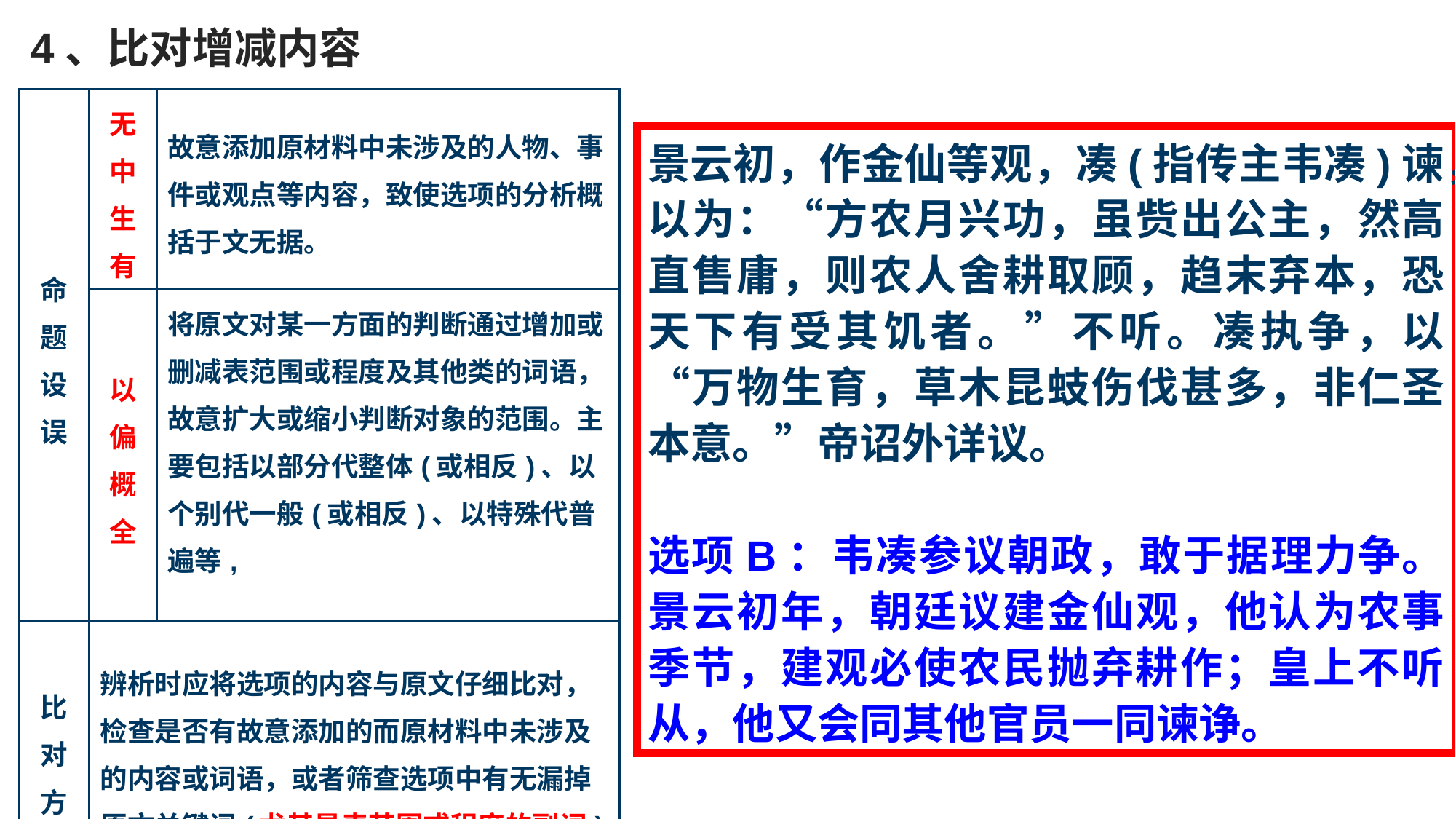

4、比对增减内容
| 命题 设误 | 无中生有 | 故意添加原材料中未涉及的人物、事件或观点等内容，致使选项的分析概括于文无据。 |
| --- | --- | --- |
|  | 以偏概全 | 将原文对某一方面的判断通过增加或删减表范围或程度及其他类的词语，故意扩大或缩小判断对象的范围。主要包括以部分代整体(或相反)、以个别代一般(或相反)、以特殊代普遍等, |
| 比对 方法 | 辨析时应将选项的内容与原文仔细比对，检查是否有故意添加的而原材料中未涉及的内容或词语，或者筛查选项中有无漏掉原文关键词(尤其是表范围或程度的副词)的情况。 |  |
景云初，作金仙等观，凑(指传主韦凑)谏，以为：“方农月兴功，虽赀出公主，然高直售庸，则农人舍耕取顾，趋末弃本，恐天下有受其饥者。”不听。凑执争，以“万物生育，草木昆蚑伤伐甚多，非仁圣本意。”帝诏外详议。

选项B：韦凑参议朝政，敢于据理力争。景云初年，朝廷议建金仙观，他认为农事季节，建观必使农民抛弃耕作；皇上不听从，他又会同其他官员一同谏诤。